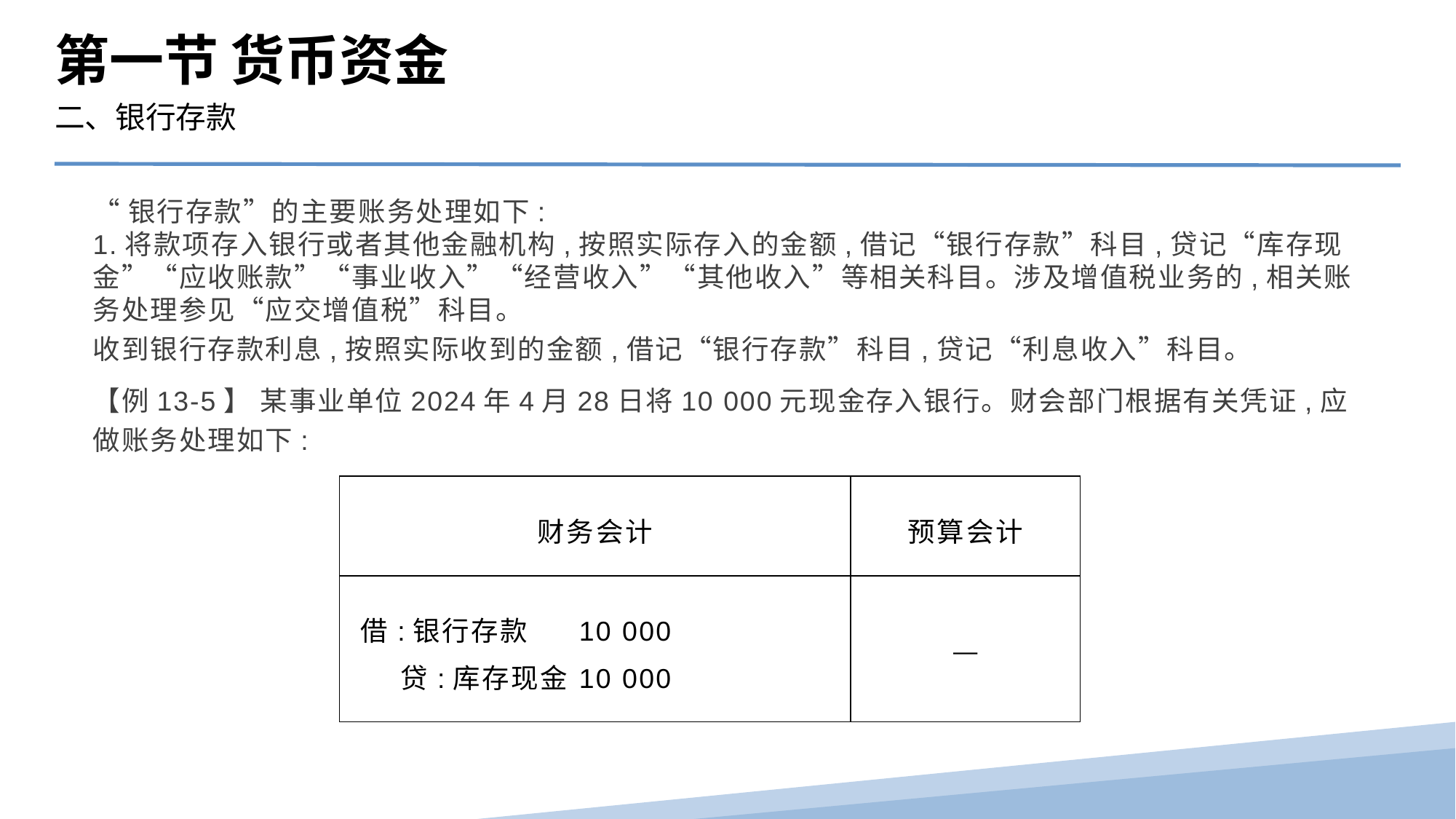

第一节 货币资金
二、银行存款
“银行存款”的主要账务处理如下:
1.将款项存入银行或者其他金融机构,按照实际存入的金额,借记“银行存款”科目,贷记“库存现金”“应收账款”“事业收入”“经营收入”“其他收入”等相关科目。涉及增值税业务的,相关账务处理参见“应交增值税”科目。
收到银行存款利息,按照实际收到的金额,借记“银行存款”科目,贷记“利息收入”科目。
【例13-5】 某事业单位2024年4月28日将10 000元现金存入银行。财会部门根据有关凭证,应做账务处理如下:

| 财务会计 | 预算会计 |
| --- | --- |
| 借:银行存款 10 000 贷:库存现金 10 000 | — |